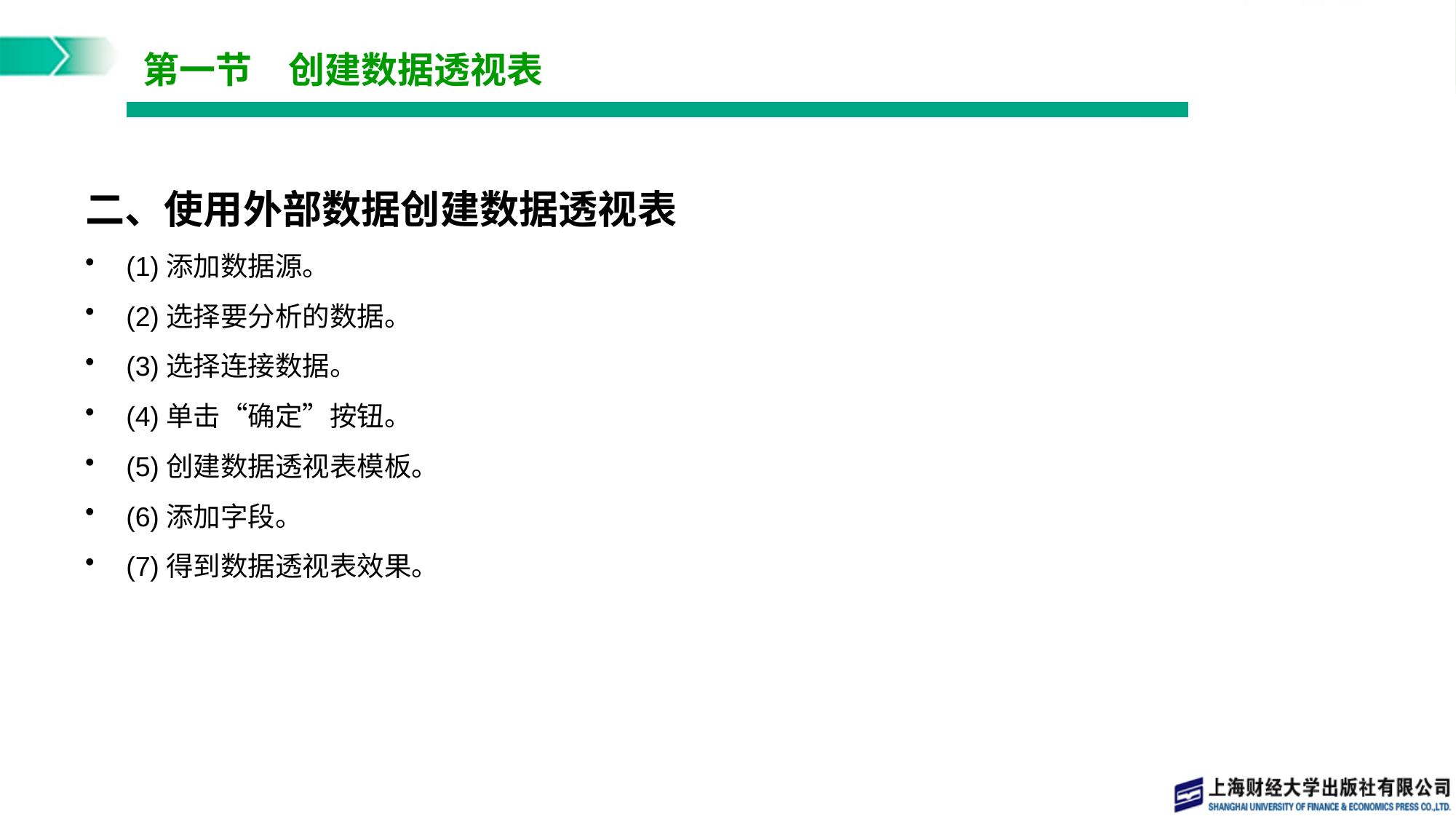

# 第一节　创建数据透视表
二、使用外部数据创建数据透视表
(1)添加数据源。
(2)选择要分析的数据。
(3)选择连接数据。
(4)单击“确定”按钮。
(5)创建数据透视表模板。
(6)添加字段。
(7)得到数据透视表效果。